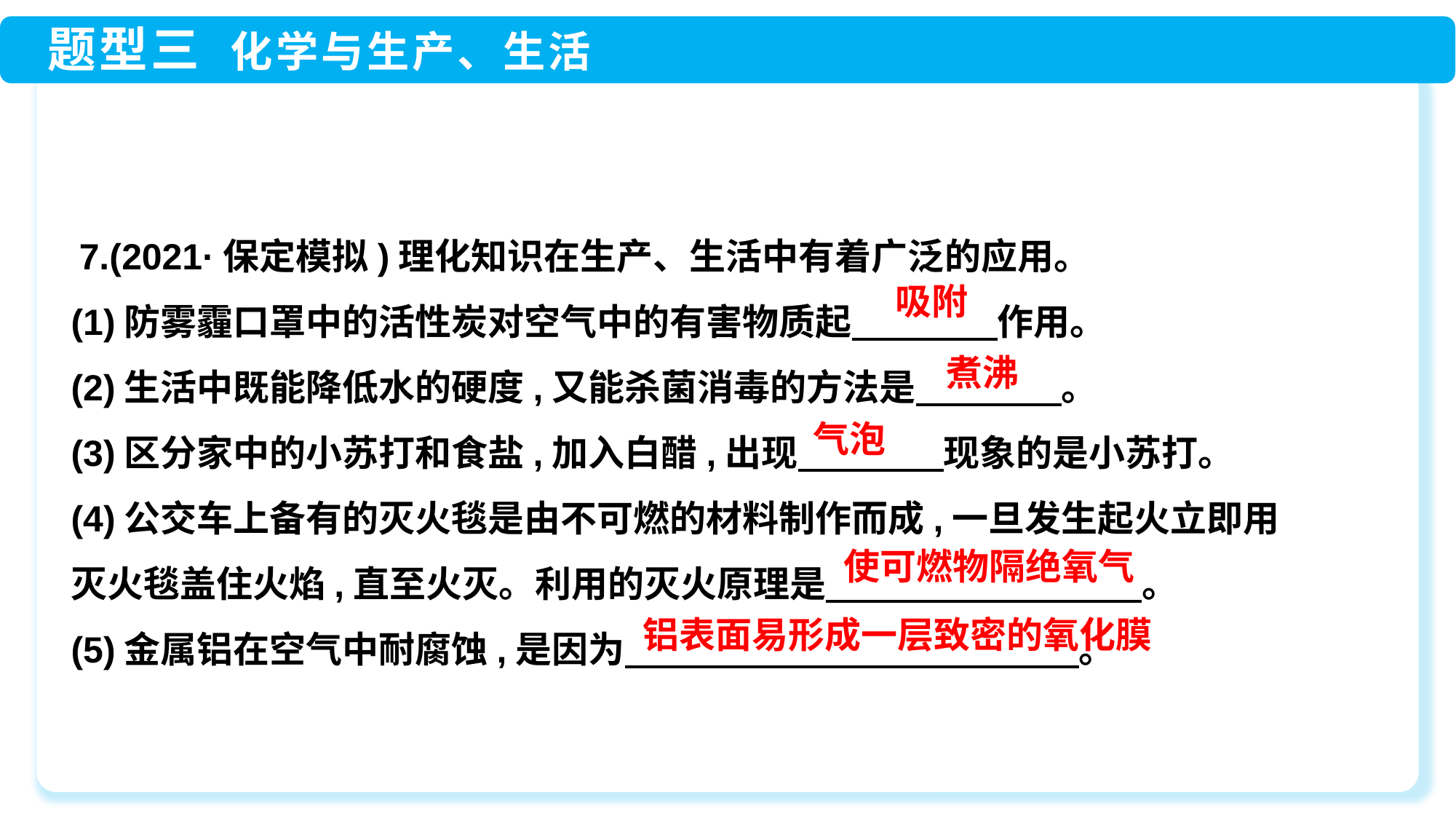

7.(2021·保定模拟)理化知识在生产、生活中有着广泛的应用。
(1)防雾霾口罩中的活性炭对空气中的有害物质起　　　　作用。
(2)生活中既能降低水的硬度,又能杀菌消毒的方法是　　　　。
(3)区分家中的小苏打和食盐,加入白醋,出现　　　　现象的是小苏打。
(4)公交车上备有的灭火毯是由不可燃的材料制作而成,一旦发生起火立即用
灭火毯盖住火焰,直至火灭。利用的灭火原理是　　　　　　　　   。
(5)金属铝在空气中耐腐蚀,是因为　　　　　　　　　　           。
吸附
煮沸
气泡
使可燃物隔绝氧气
铝表面易形成一层致密的氧化膜